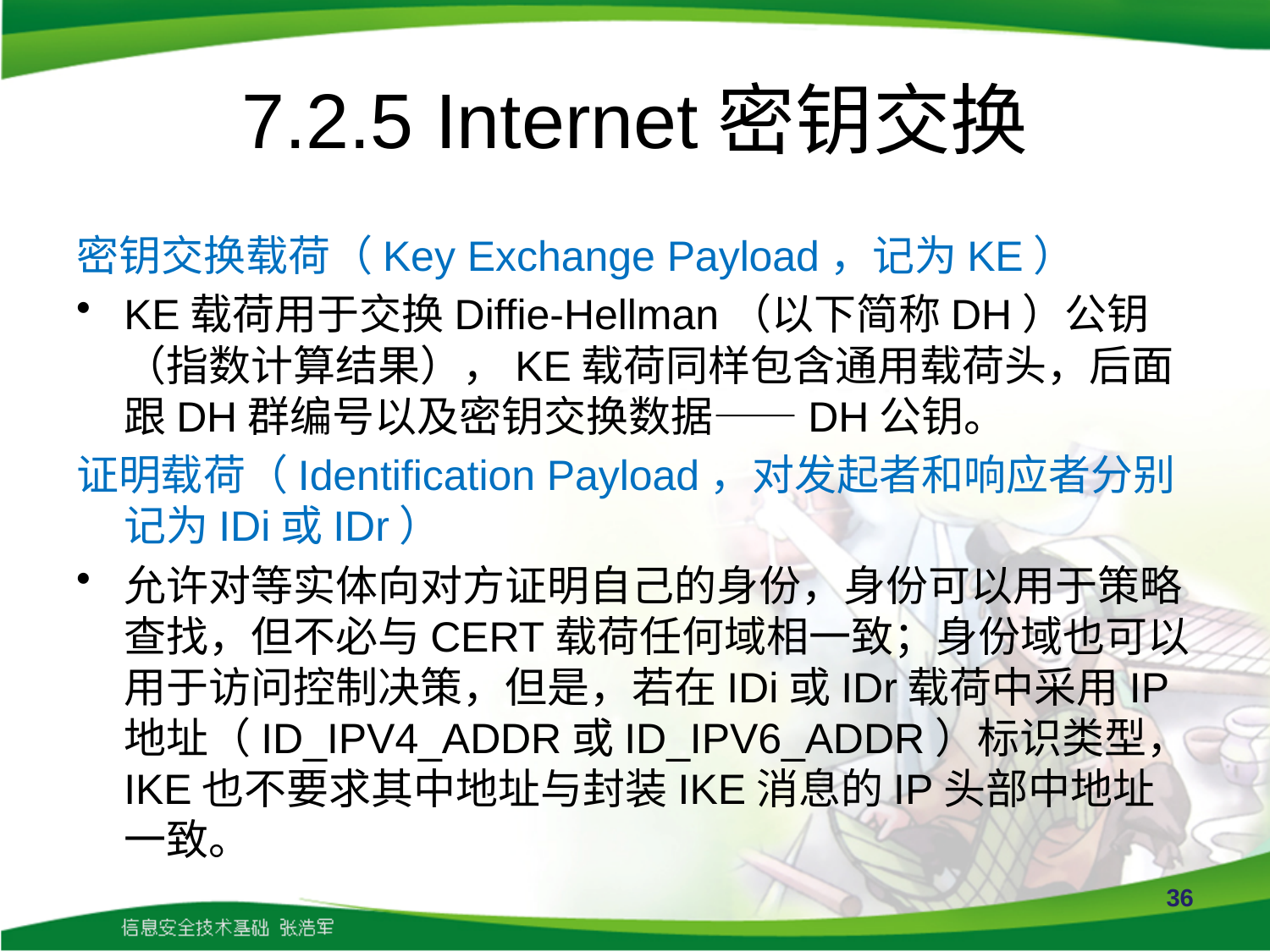

# 7.2.5 Internet密钥交换
密钥交换载荷（Key Exchange Payload，记为KE）
KE载荷用于交换Diffie-Hellman（以下简称DH）公钥（指数计算结果），KE载荷同样包含通用载荷头，后面跟DH群编号以及密钥交换数据——DH公钥。
证明载荷（Identification Payload，对发起者和响应者分别记为IDi或IDr）
允许对等实体向对方证明自己的身份，身份可以用于策略查找，但不必与CERT载荷任何域相一致；身份域也可以用于访问控制决策，但是，若在IDi或IDr载荷中采用IP地址（ID_IPV4_ADDR或ID_IPV6_ADDR）标识类型，IKE也不要求其中地址与封装IKE消息的IP头部中地址一致。
36